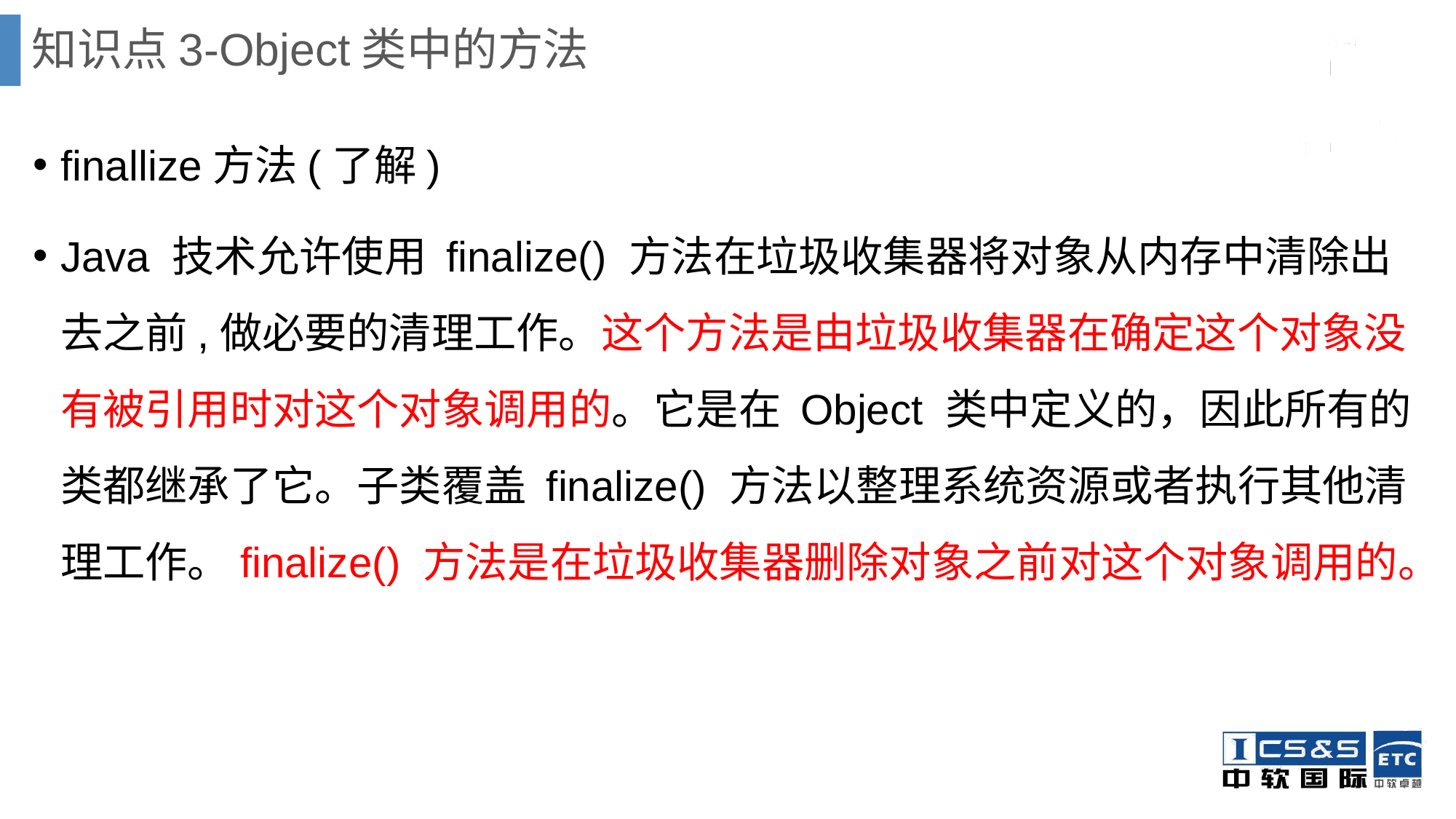

# 知识点3-Object类中的方法
finallize方法(了解)
Java 技术允许使用 finalize() 方法在垃圾收集器将对象从内存中清除出去之前,做必要的清理工作。这个方法是由垃圾收集器在确定这个对象没有被引用时对这个对象调用的。它是在 Object 类中定义的，因此所有的类都继承了它。子类覆盖 finalize() 方法以整理系统资源或者执行其他清理工作。finalize() 方法是在垃圾收集器删除对象之前对这个对象调用的。